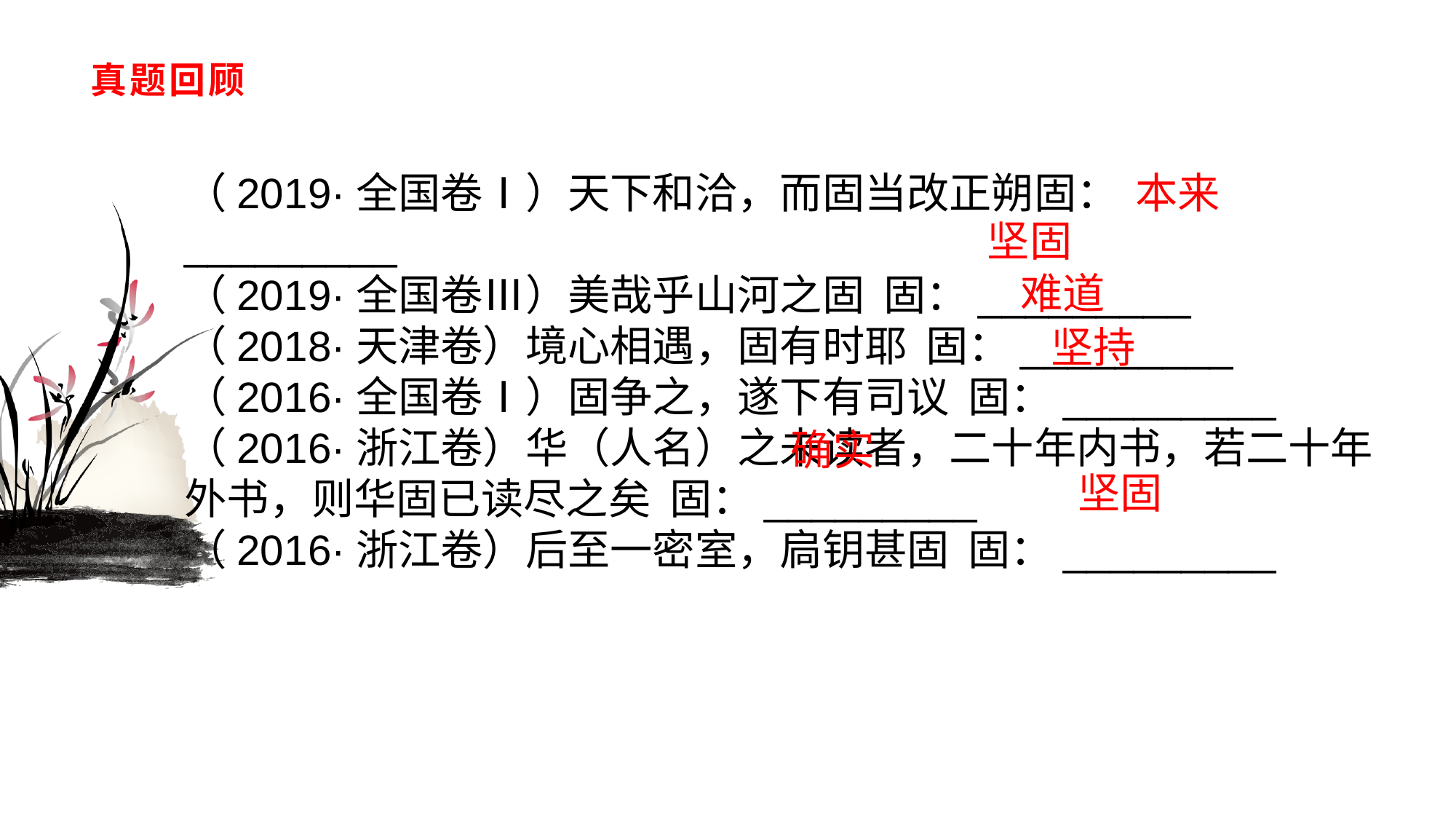

# 真题回顾
（2019·全国卷Ⅰ）天下和洽，而固当改正朔固：_________　　　　　　　　（2019·全国卷Ⅲ）美哉乎山河之固  固：_________（2018·天津卷）境心相遇，固有时耶  固：_________（2016·全国卷Ⅰ）固争之，遂下有司议  固：_________（2016·浙江卷）华（人名）之未读者，二十年内书，若二十年外书，则华固已读尽之矣  固：_________（2016·浙江卷）后至一密室，扃钥甚固  固：_________
本来
坚固
难道
坚持
确实
坚固